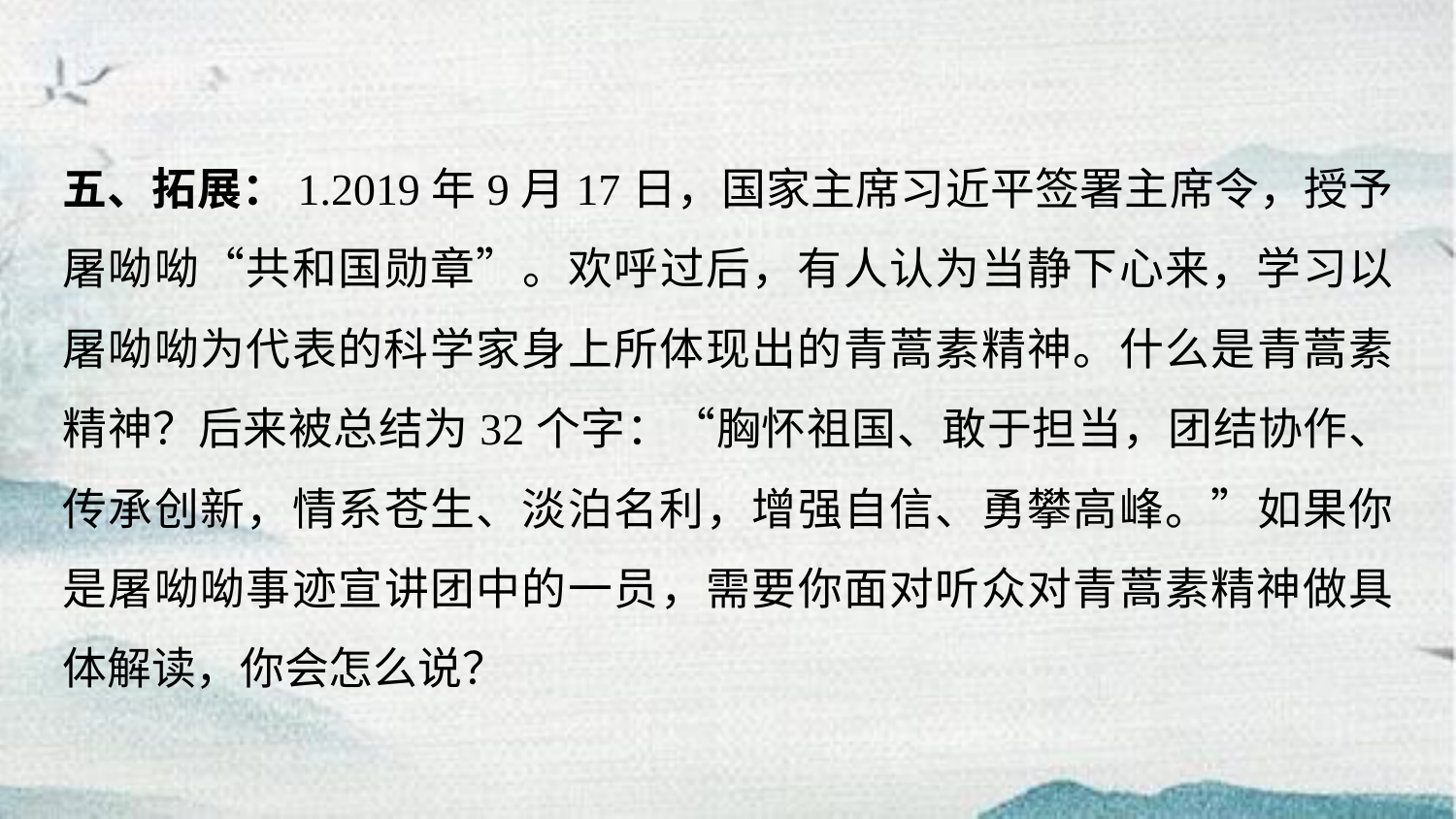

五、拓展：1.2019年9月17日，国家主席习近平签署主席令，授予屠呦呦“共和国勋章”。欢呼过后，有人认为当静下心来，学习以屠呦呦为代表的科学家身上所体现出的青蒿素精神。什么是青蒿素精神？后来被总结为32个字：“胸怀祖国、敢于担当，团结协作、传承创新，情系苍生、淡泊名利，增强自信、勇攀高峰。”如果你是屠呦呦事迹宣讲团中的一员，需要你面对听众对青蒿素精神做具体解读，你会怎么说？